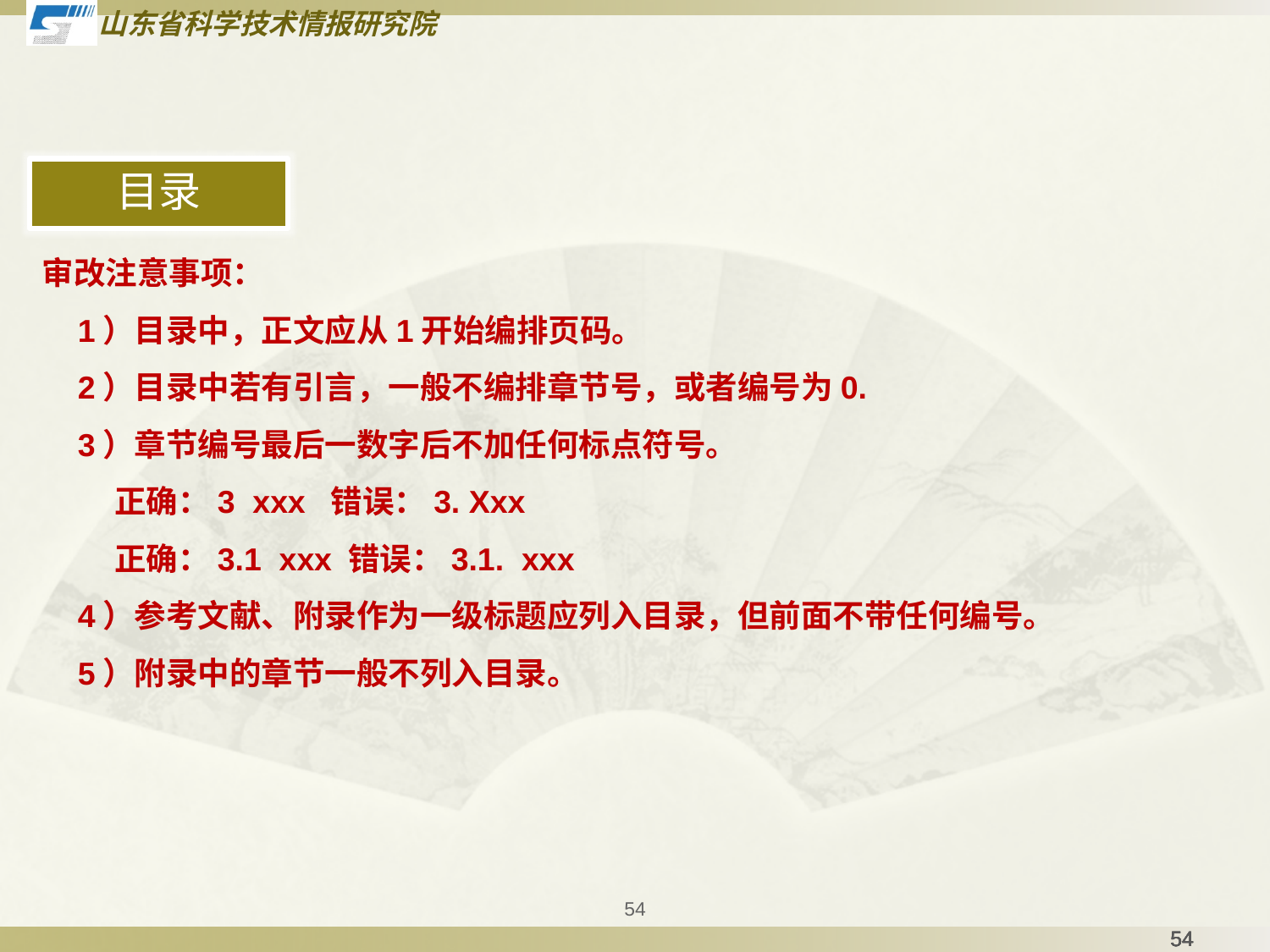

目录
审改注意事项：
    1）目录中，正文应从1开始编排页码。
    2）目录中若有引言，一般不编排章节号，或者编号为0.
    3）章节编号最后一数字后不加任何标点符号。
         正确：3  xxx  错误：3. Xxx
         正确：3.1  xxx 错误：3.1.  xxx
    4）参考文献、附录作为一级标题应列入目录，但前面不带任何编号。
    5）附录中的章节一般不列入目录。

54
54
54
54
54
54
54